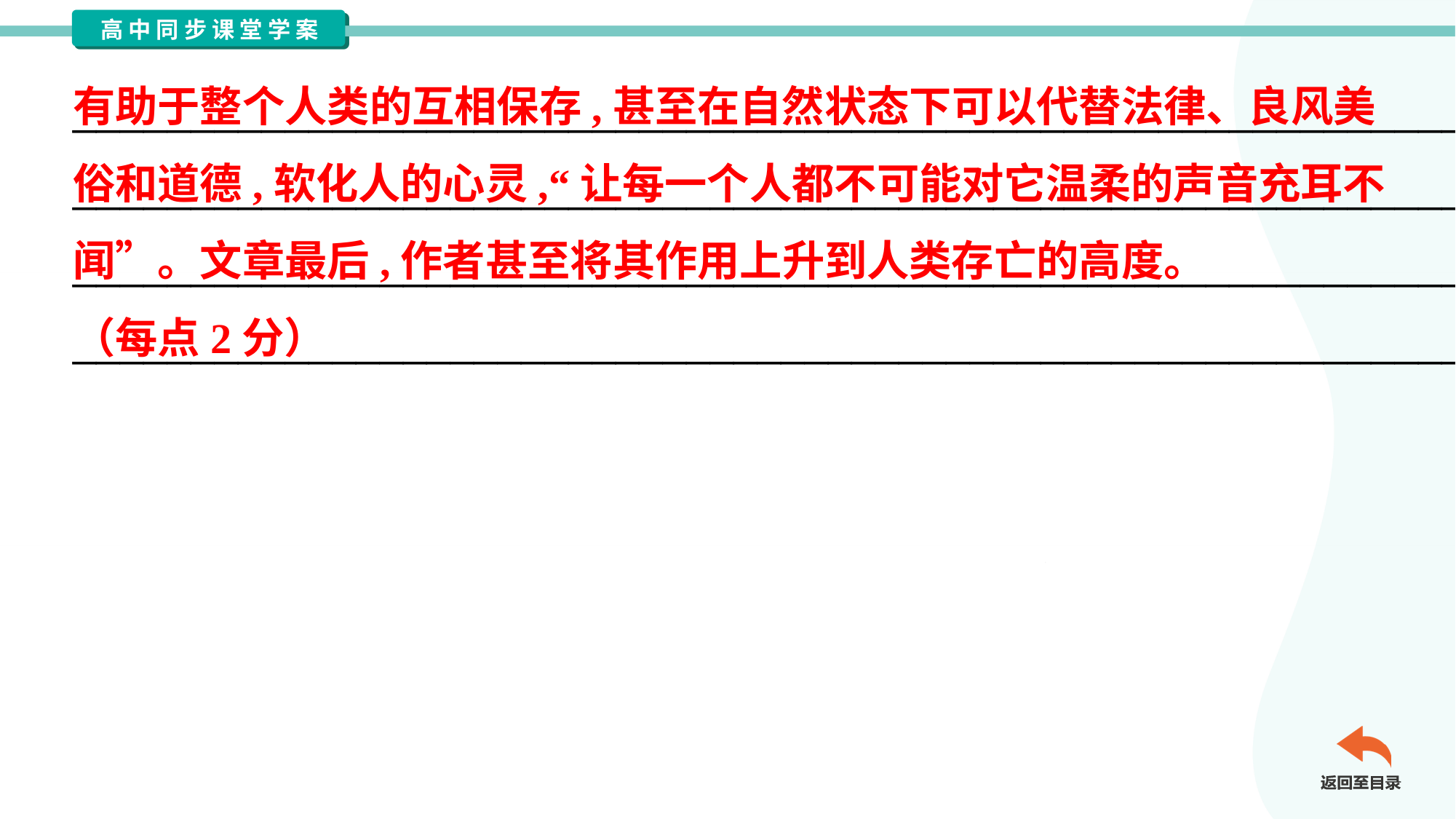

有助于整个人类的互相保存,甚至在自然状态下可以代替法律、良风美
俗和道德,软化人的心灵,“让每一个人都不可能对它温柔的声音充耳不
闻”。文章最后,作者甚至将其作用上升到人类存亡的高度。
（每点2分）
_____________________________________________________________
_____________________________________________________________
_____________________________________________________________
_____________________________________________________________